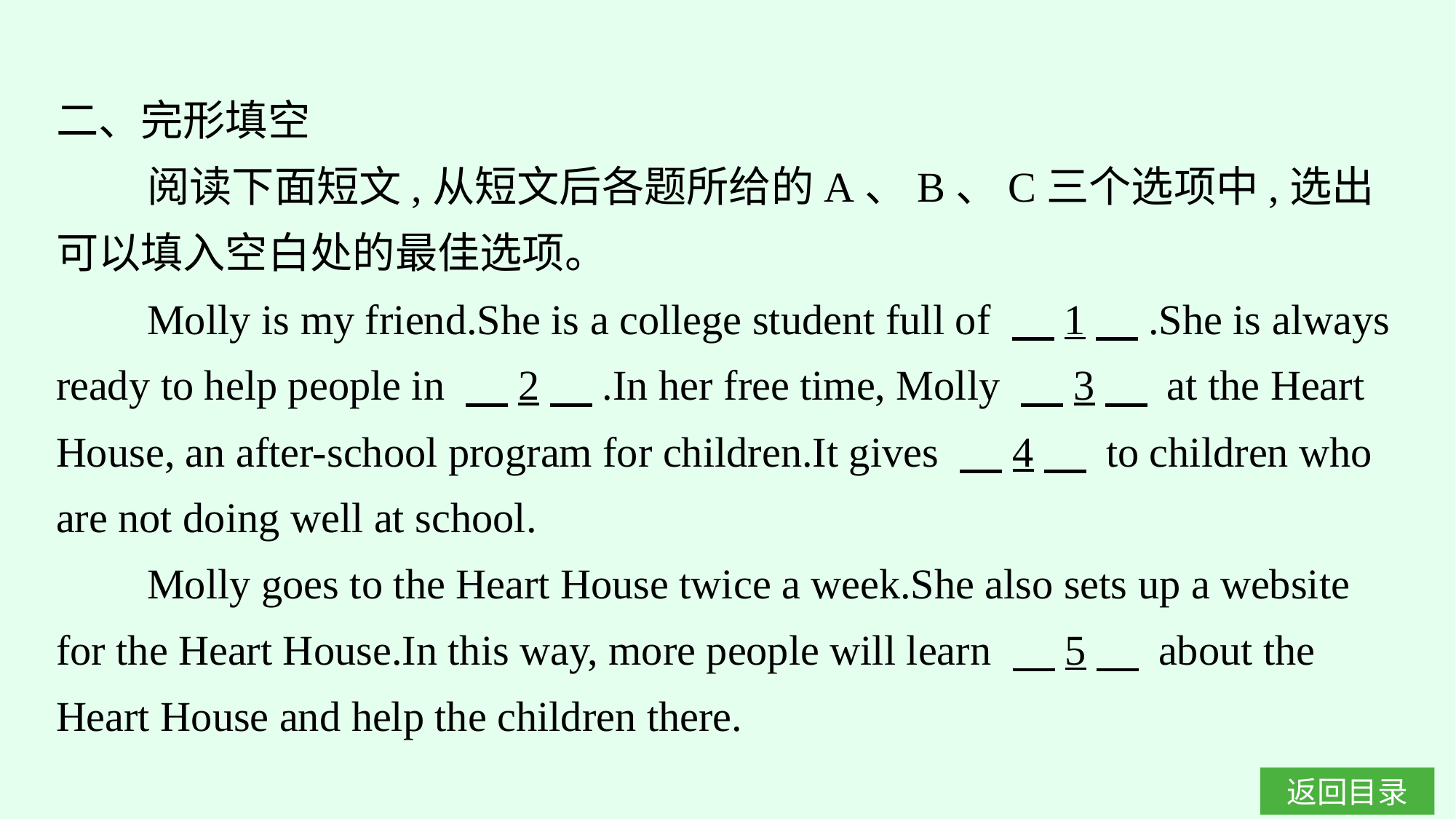

二、完形填空
阅读下面短文,从短文后各题所给的A、B、C三个选项中,选出可以填入空白处的最佳选项。
Molly is my friend.She is a college student full of 　1　.She is always ready to help people in 　2　.In her free time, Molly 　3　 at the Heart House, an after-school program for children.It gives 　4　 to children who are not doing well at school.
Molly goes to the Heart House twice a week.She also sets up a website for the Heart House.In this way, more people will learn 　5　 about the Heart House and help the children there.